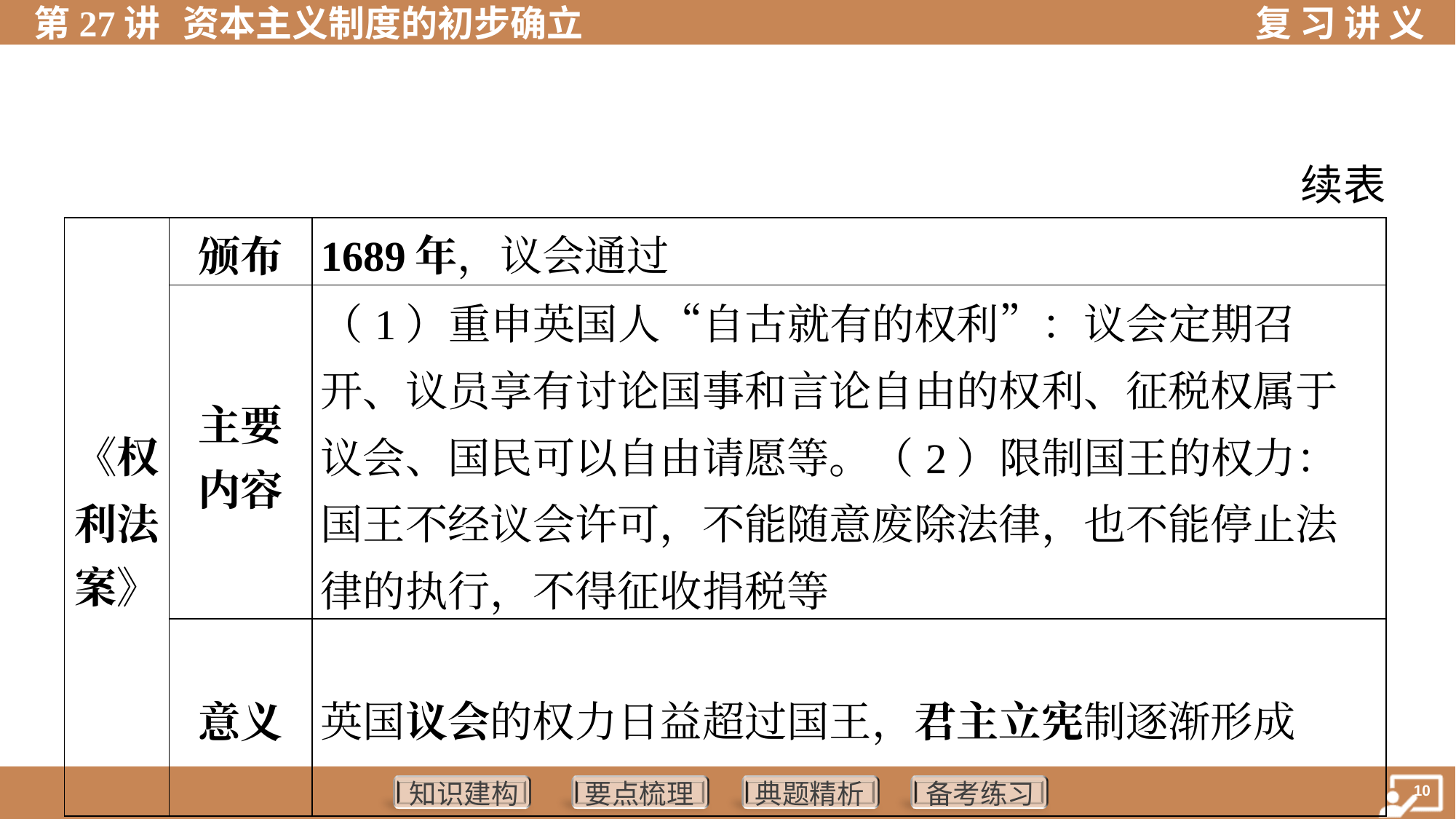

续表
| 《权 利法 案》 | 颁布 | 1689年，议会通过 |
| --- | --- | --- |
|  | 主要 内容 | （1）重申英国人“自古就有的权利”：议会定期召开、议员享有讨论国事和言论自由的权利、征税权属于议会、国民可以自由请愿等。（2）限制国王的权力：国王不经议会许可，不能随意废除法律，也不能停止法律的执行，不得征收捐税等 |
|  | 意义 | 英国议会的权力日益超过国王，君主立宪制逐渐形成 |